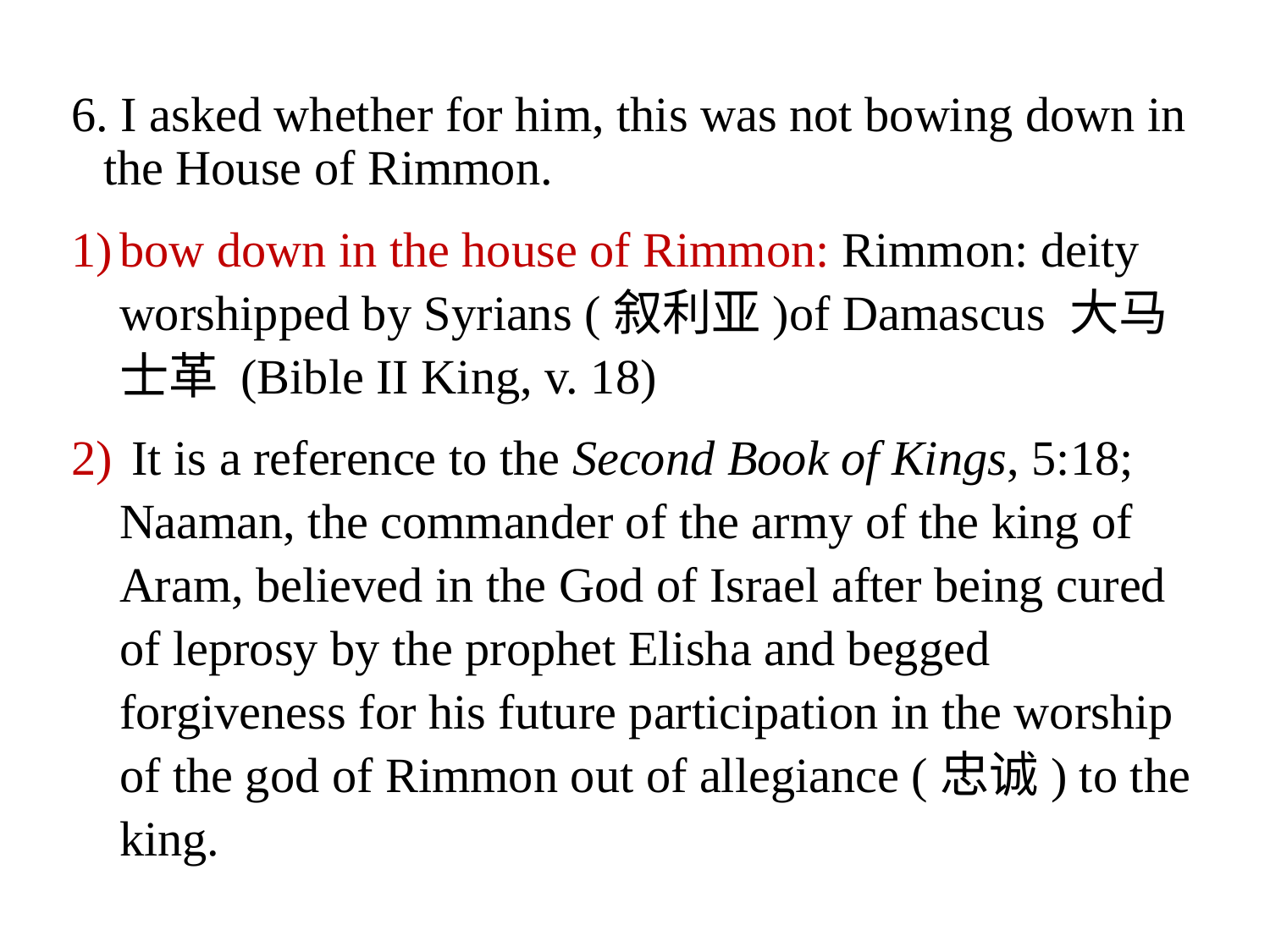

6. I asked whether for him, this was not bowing down in the House of Rimmon.
bow down in the house of Rimmon: Rimmon: deity worshipped by Syrians (叙利亚)of Damascus 大马士革 (Bible II King, v. 18)
 It is a reference to the Second Book of Kings, 5:18; Naaman, the commander of the army of the king of Aram, believed in the God of Israel after being cured of leprosy by the prophet Elisha and begged forgiveness for his future participation in the worship of the god of Rimmon out of allegiance (忠诚) to the king.